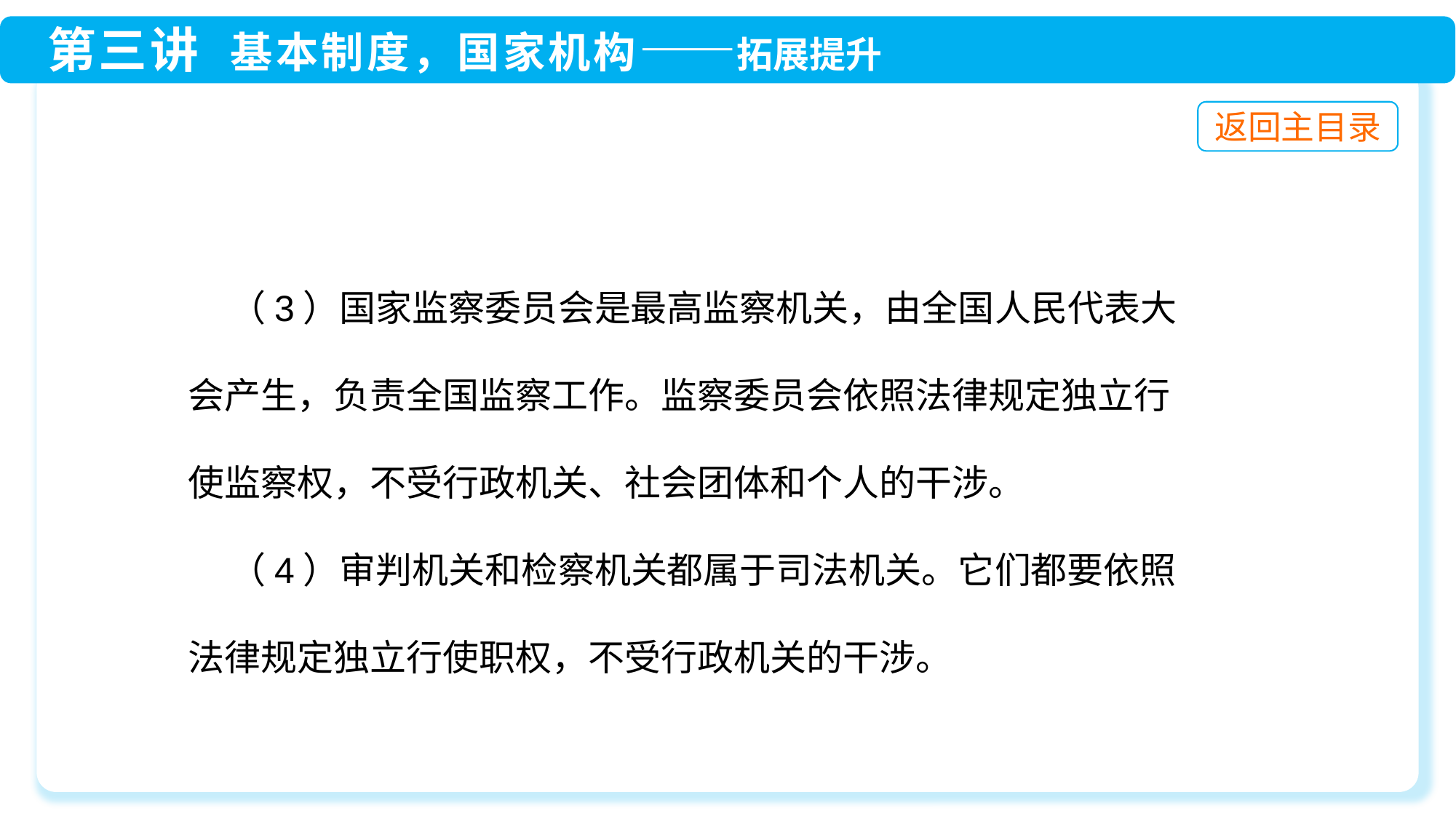

（3）国家监察委员会是最高监察机关，由全国人民代表大会产生，负责全国监察工作。监察委员会依照法律规定独立行使监察权，不受行政机关、社会团体和个人的干涉。
    （4）审判机关和检察机关都属于司法机关。它们都要依照法律规定独立行使职权，不受行政机关的干涉。